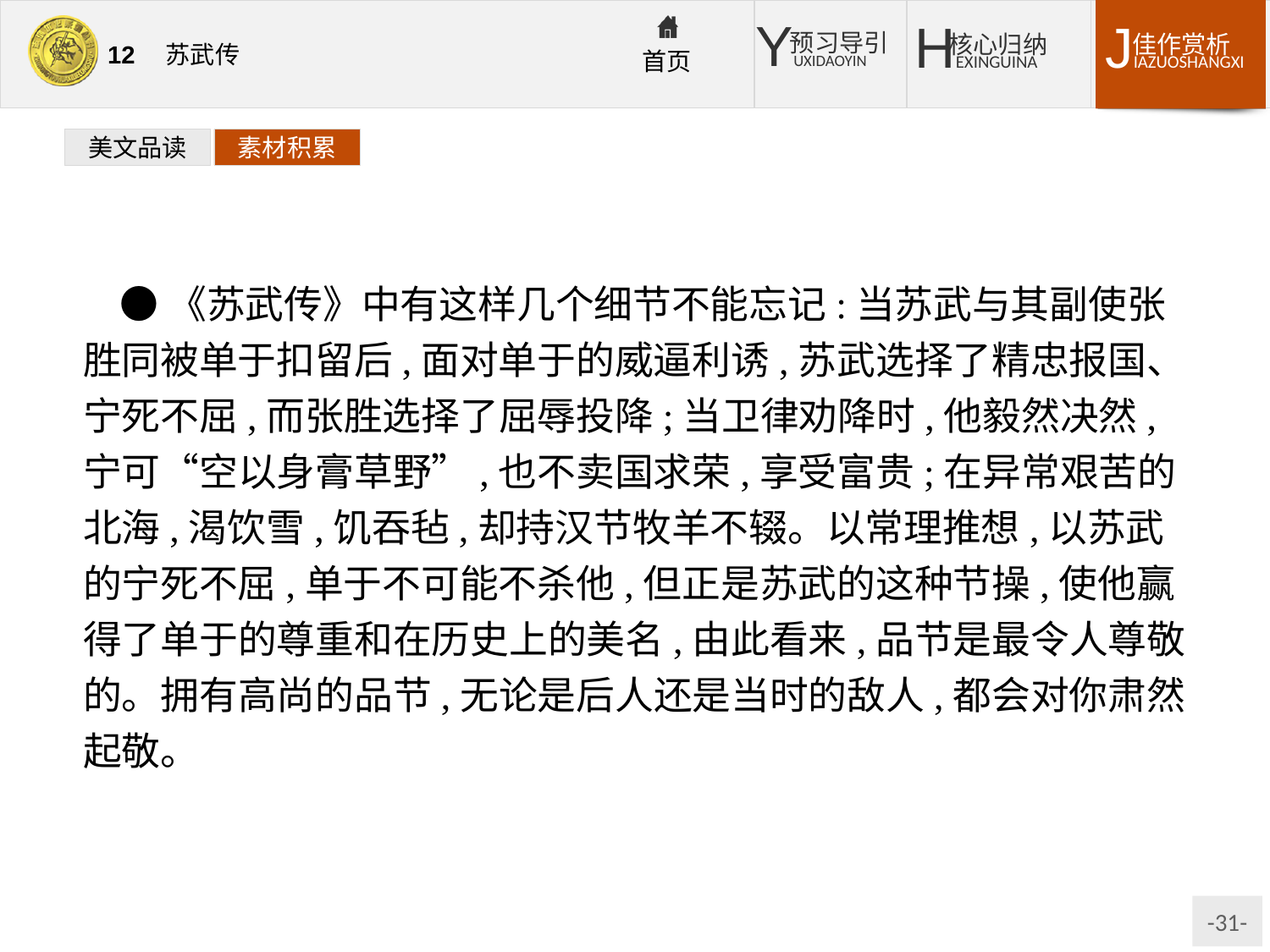

美文品读
素材积累
●《苏武传》中有这样几个细节不能忘记:当苏武与其副使张胜同被单于扣留后,面对单于的威逼利诱,苏武选择了精忠报国、宁死不屈,而张胜选择了屈辱投降;当卫律劝降时,他毅然决然,宁可“空以身膏草野”,也不卖国求荣,享受富贵;在异常艰苦的北海,渴饮雪,饥吞毡,却持汉节牧羊不辍。以常理推想,以苏武的宁死不屈,单于不可能不杀他,但正是苏武的这种节操,使他赢得了单于的尊重和在历史上的美名,由此看来,品节是最令人尊敬的。拥有高尚的品节,无论是后人还是当时的敌人,都会对你肃然起敬。